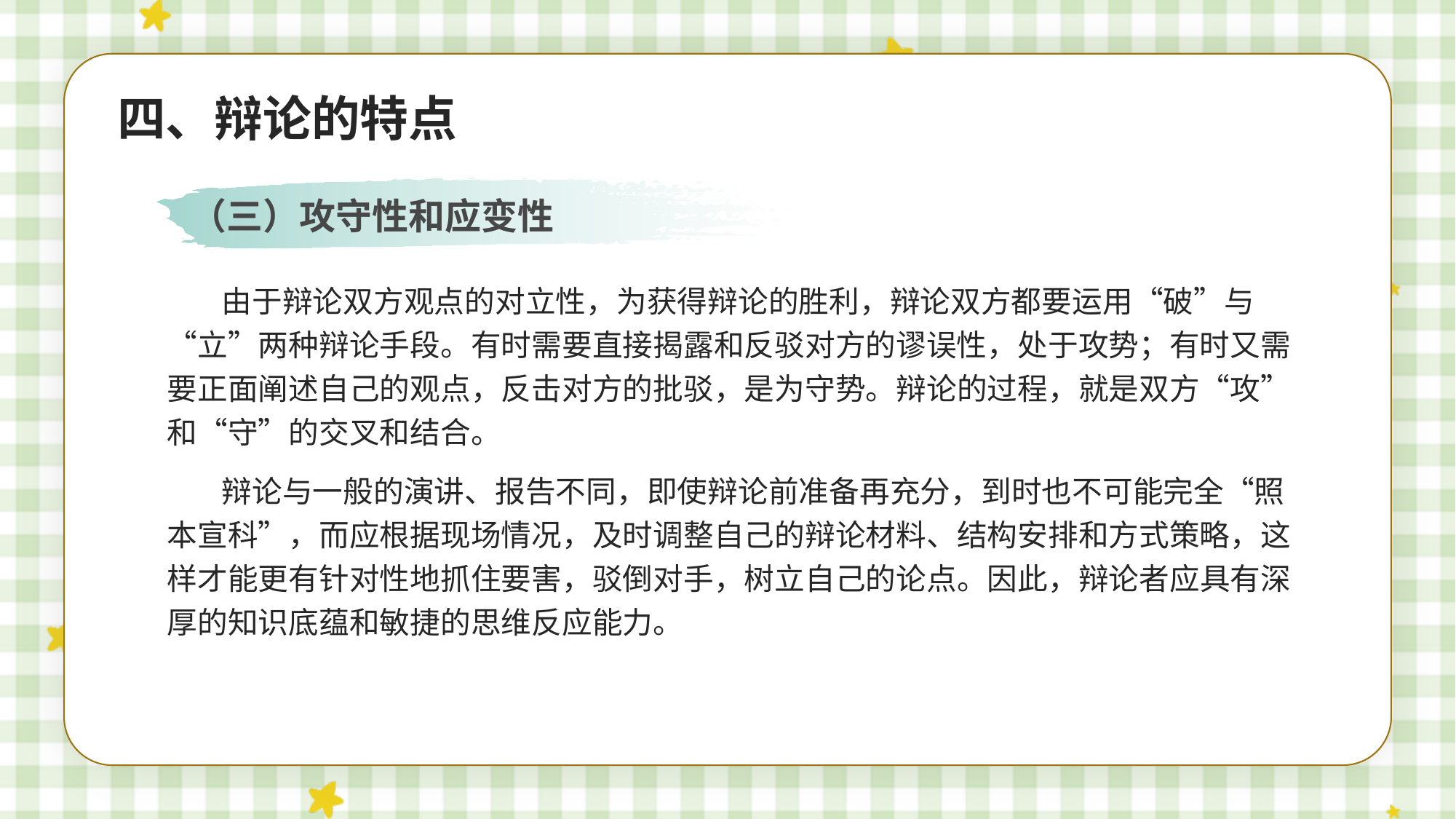

四、辩论的特点
（三）攻守性和应变性
由于辩论双方观点的对立性，为获得辩论的胜利，辩论双方都要运用“破”与“立”两种辩论手段。有时需要直接揭露和反驳对方的谬误性，处于攻势；有时又需要正面阐述自己的观点，反击对方的批驳，是为守势。辩论的过程，就是双方“攻”和“守”的交叉和结合。
辩论与一般的演讲、报告不同，即使辩论前准备再充分，到时也不可能完全“照本宣科”，而应根据现场情况，及时调整自己的辩论材料、结构安排和方式策略，这样才能更有针对性地抓住要害，驳倒对手，树立自己的论点。因此，辩论者应具有深厚的知识底蕴和敏捷的思维反应能力。